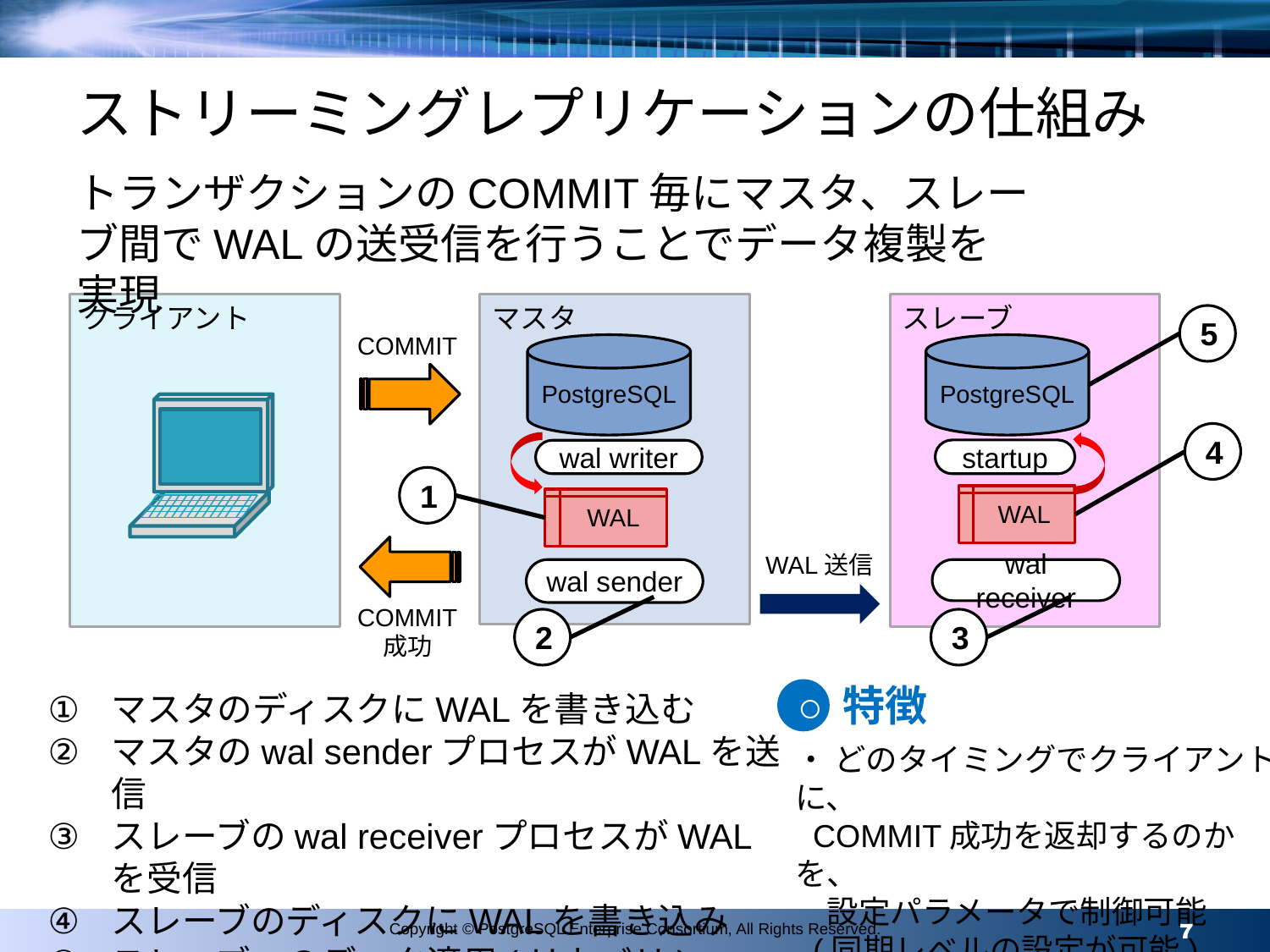

# ストリーミングレプリケーションの仕組み
トランザクションのCOMMIT毎にマスタ、スレーブ間でWALの送受信を行うことでデータ複製を実現
クライアント
マスタ
スレーブ
5
COMMIT
PostgreSQL
PostgreSQL

4

startup
wal writer
1
WAL
WAL

WAL送信
wal sender
wal receiver

COMMIT
成功
2
3
特徴
○
・ どのタイミングでクライアントに、
  COMMIT成功を返却するのかを、
　設定パラメータで制御可能
  (同期レベルの設定が可能)
マスタのディスクにWALを書き込む
マスタのwal senderプロセスがWALを送信
スレーブのwal receiverプロセスがWALを受信
スレーブのディスクにWALを書き込み
スレーブへのデータ適用(リカバリ)
7